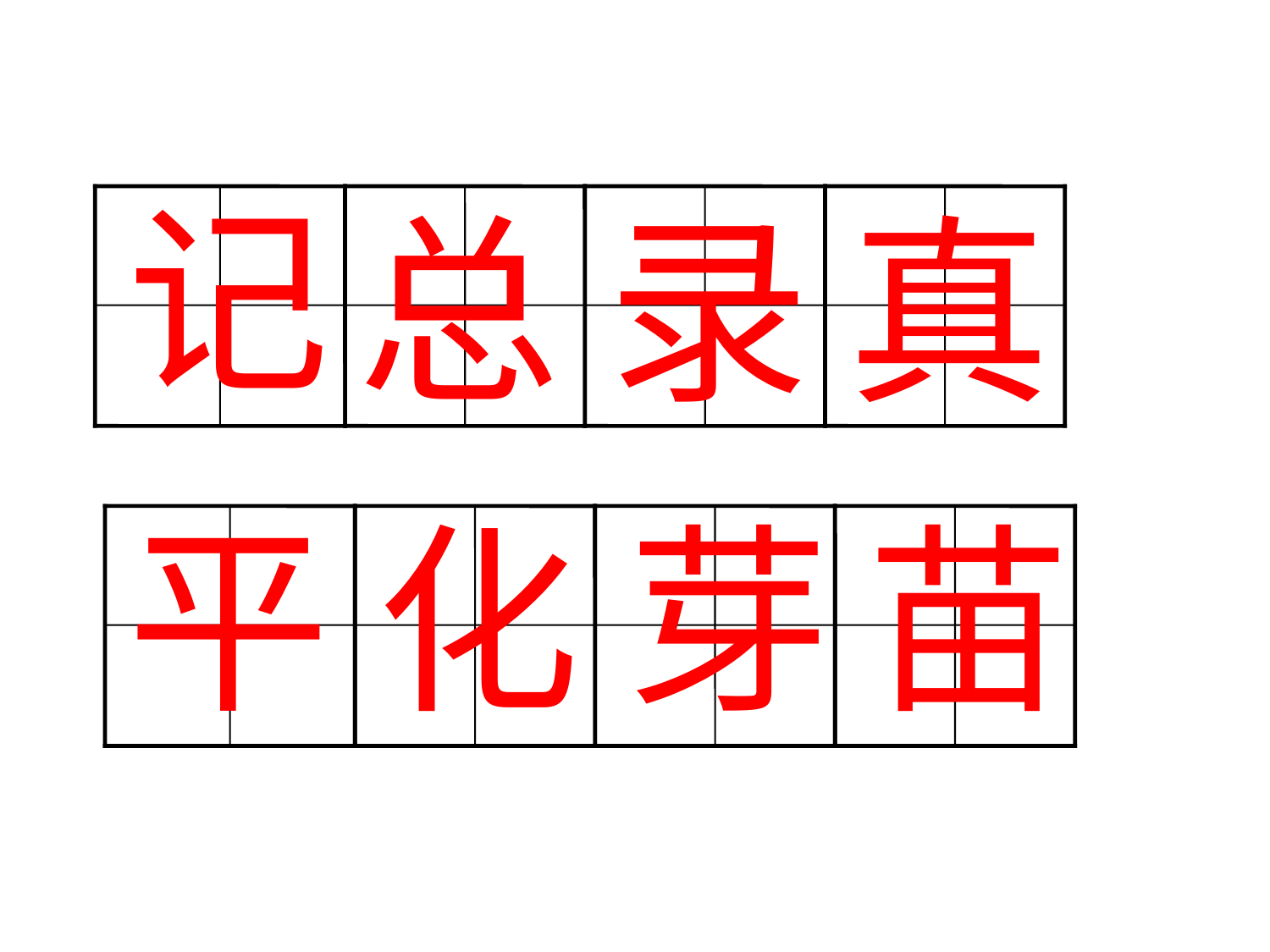

记
总
录
真

平
化
芽
苗